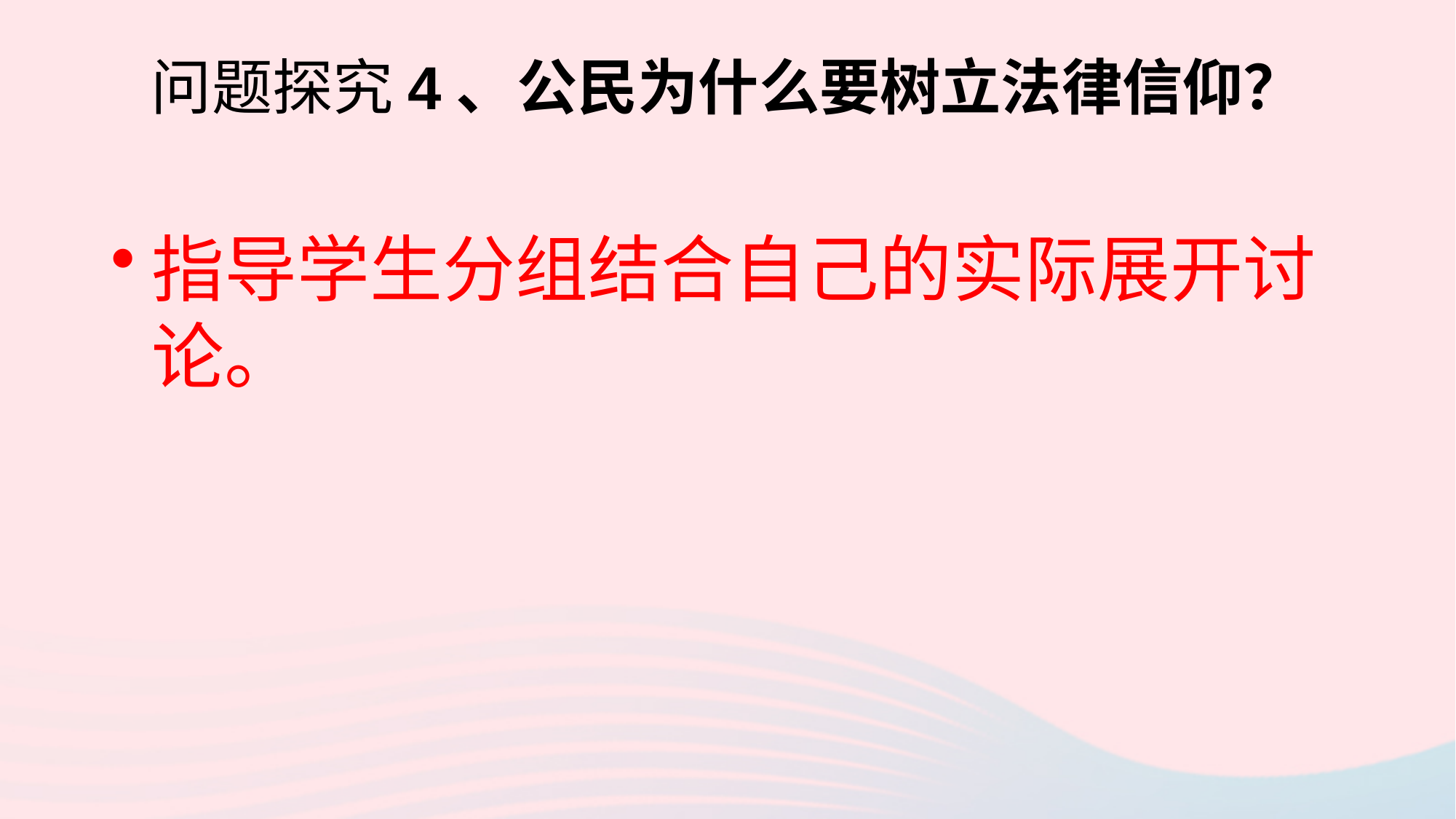

# 问题探究4、公民为什么要树立法律信仰？
指导学生分组结合自己的实际展开讨论。